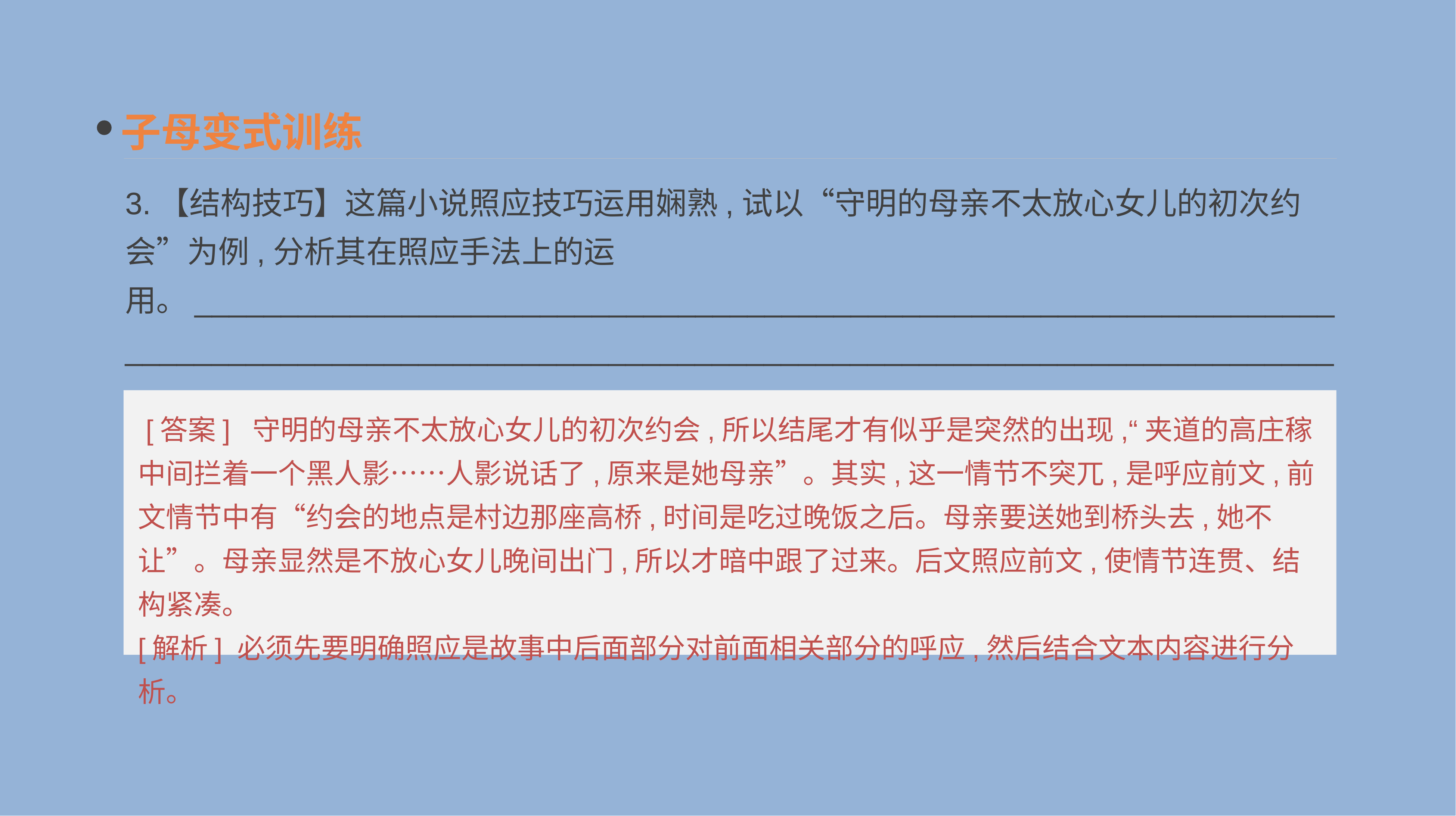

子母变式训练

3.【结构技巧】这篇小说照应技巧运用娴熟,试以“守明的母亲不太放心女儿的初次约会”为例,分析其在照应手法上的运用。____________________________________________________________________________________________________________________________________________________________________________

 [答案]  守明的母亲不太放心女儿的初次约会,所以结尾才有似乎是突然的出现,“夹道的高庄稼中间拦着一个黑人影……人影说话了,原来是她母亲”。其实,这一情节不突兀,是呼应前文,前文情节中有“约会的地点是村边那座高桥,时间是吃过晚饭之后。母亲要送她到桥头去,她不让”。母亲显然是不放心女儿晚间出门,所以才暗中跟了过来。后文照应前文,使情节连贯、结构紧凑。
[解析] 必须先要明确照应是故事中后面部分对前面相关部分的呼应,然后结合文本内容进行分析。